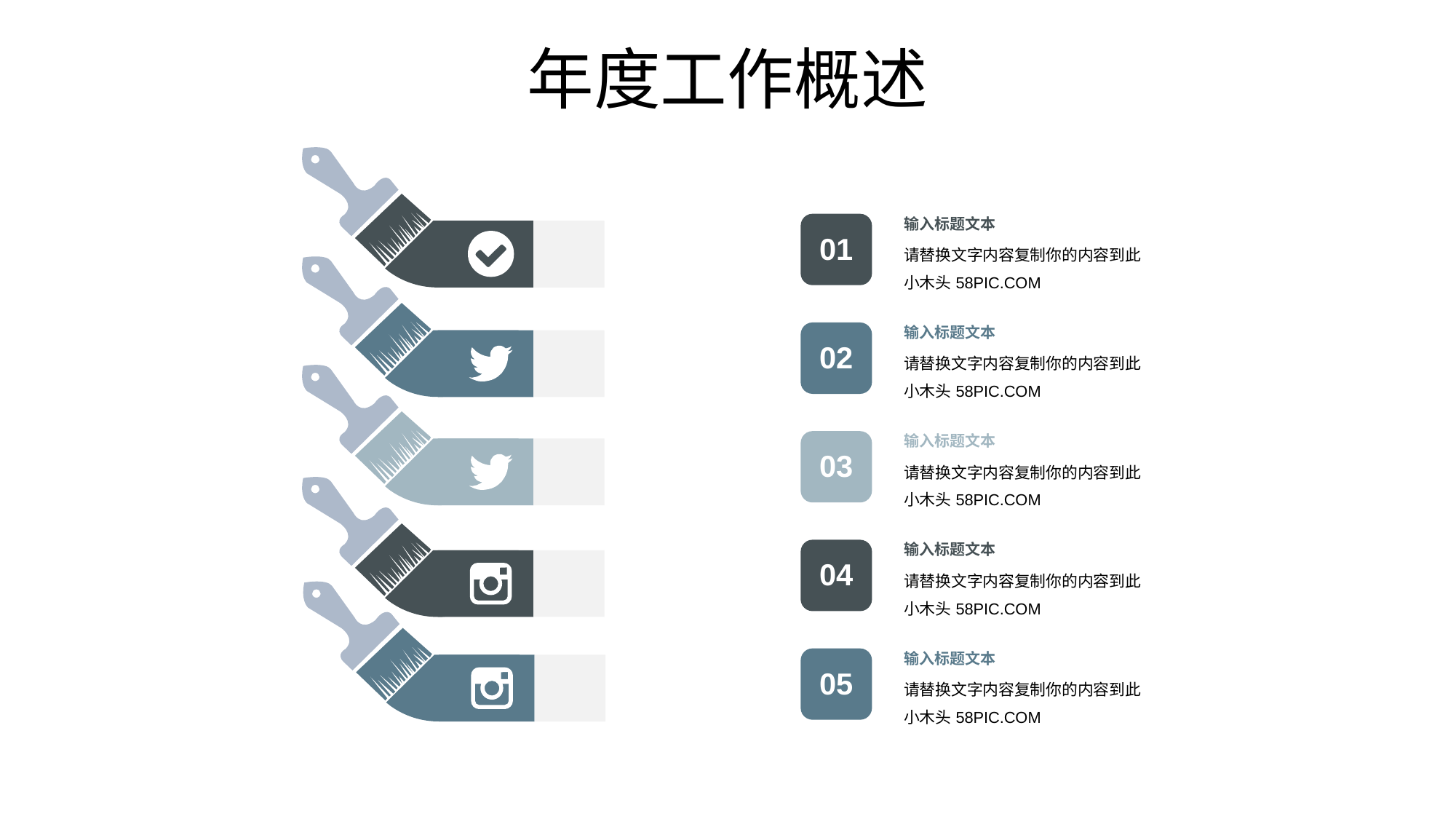

年度工作概述

输入标题文本
01
请替换文字内容复制你的内容到此
小木头58PIC.COM

输入标题文本
02
请替换文字内容复制你的内容到此
小木头58PIC.COM

输入标题文本
03
请替换文字内容复制你的内容到此
小木头58PIC.COM

输入标题文本
04
请替换文字内容复制你的内容到此
小木头58PIC.COM

输入标题文本
05
请替换文字内容复制你的内容到此
小木头58PIC.COM